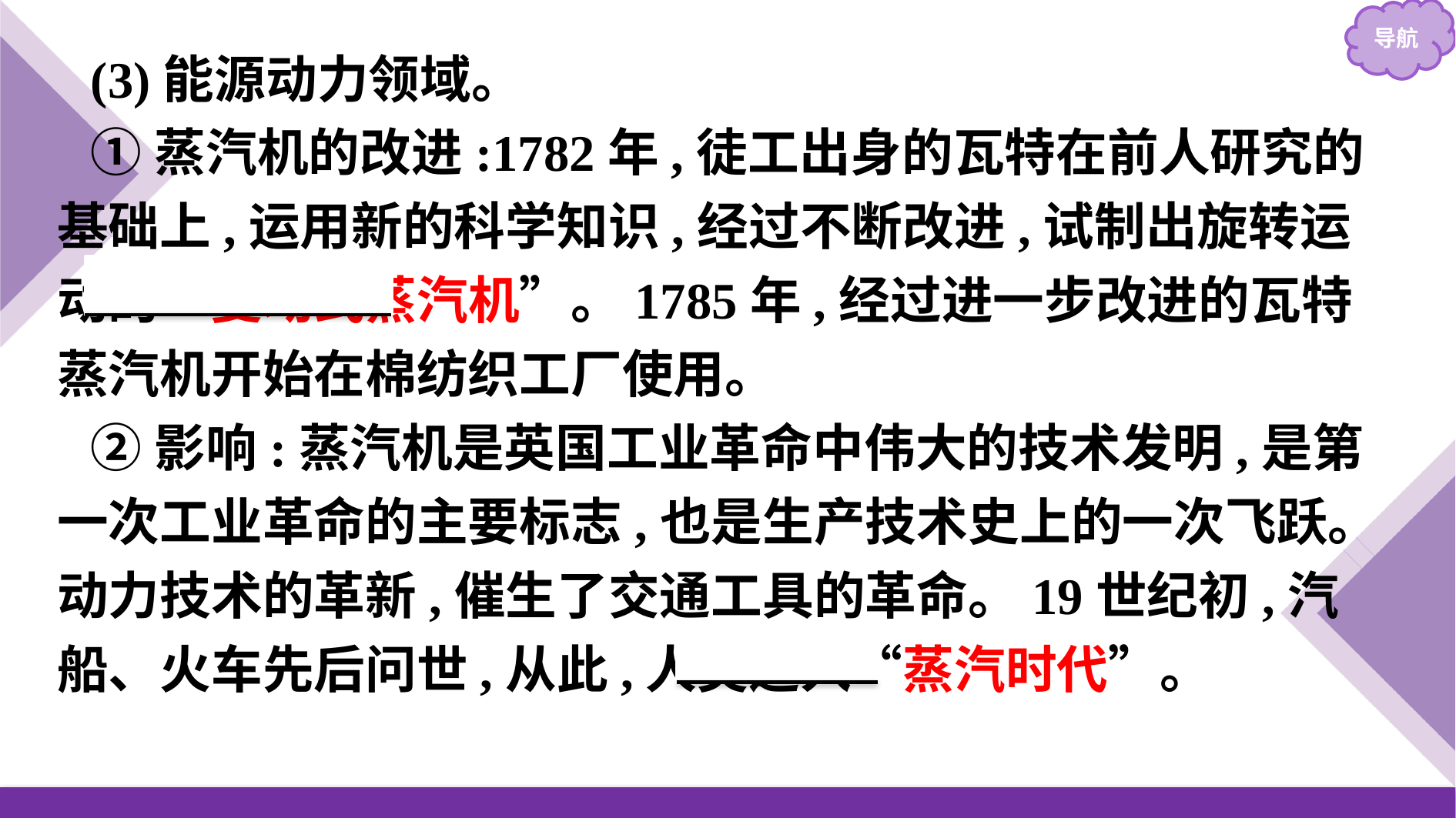

(3)能源动力领域。
①蒸汽机的改进:1782年,徒工出身的瓦特在前人研究的基础上,运用新的科学知识,经过不断改进,试制出旋转运动的“复动式蒸汽机”。1785年,经过进一步改进的瓦特蒸汽机开始在棉纺织工厂使用。
②影响:蒸汽机是英国工业革命中伟大的技术发明,是第一次工业革命的主要标志,也是生产技术史上的一次飞跃。动力技术的革新,催生了交通工具的革命。19世纪初,汽船、火车先后问世,从此,人类进入“蒸汽时代”。